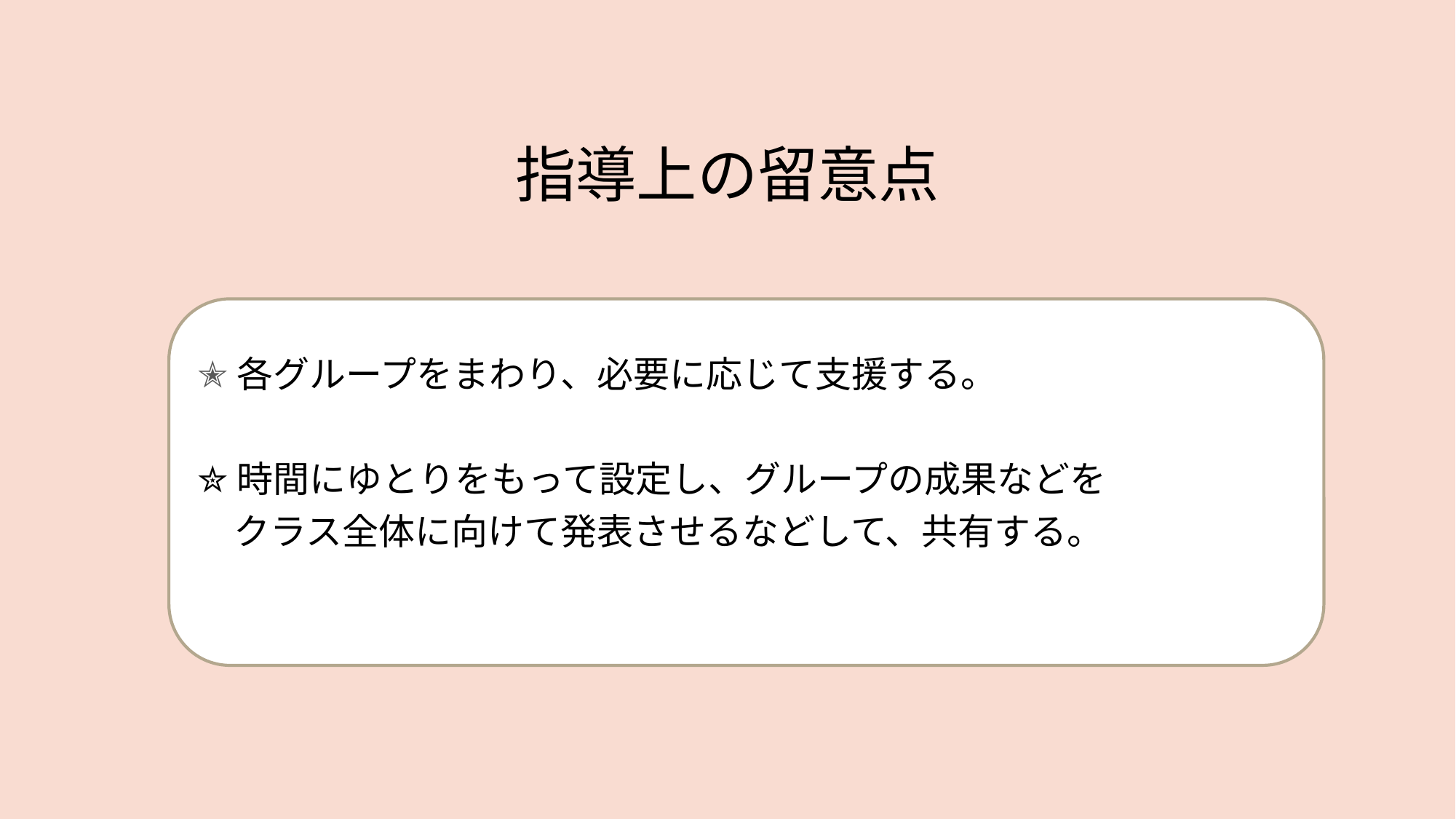

指導上の留意点

✭各グループをまわり、必要に応じて支援する。

✮時間にゆとりをもって設定し、グループの成果などを
　クラス全体に向けて発表させるなどして、共有する。